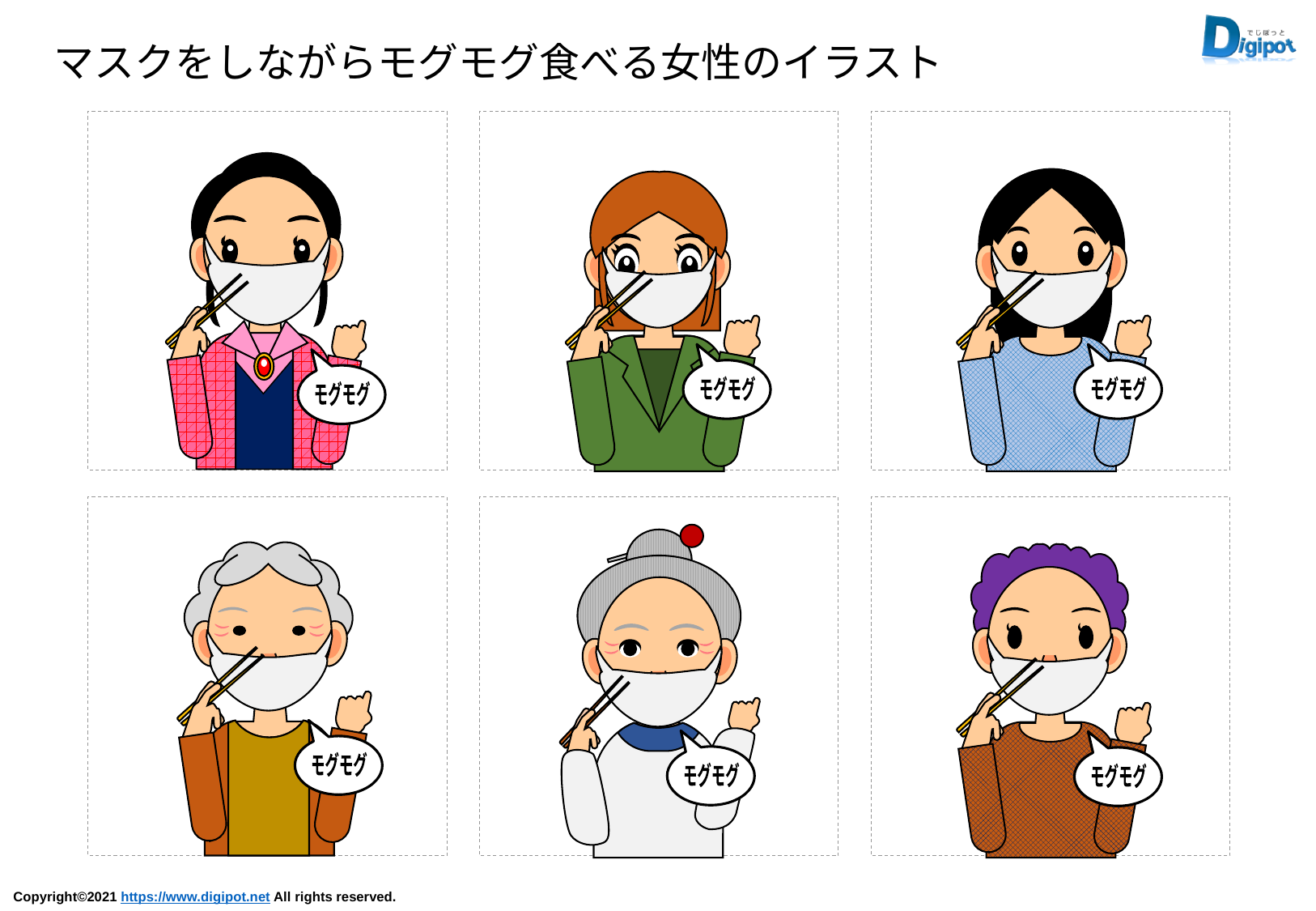

マスクをしながらモグモグ食べる女性のイラスト

モグモグ

モグモグ

モグモグ

モグモグ

モグモグ

モグモグ